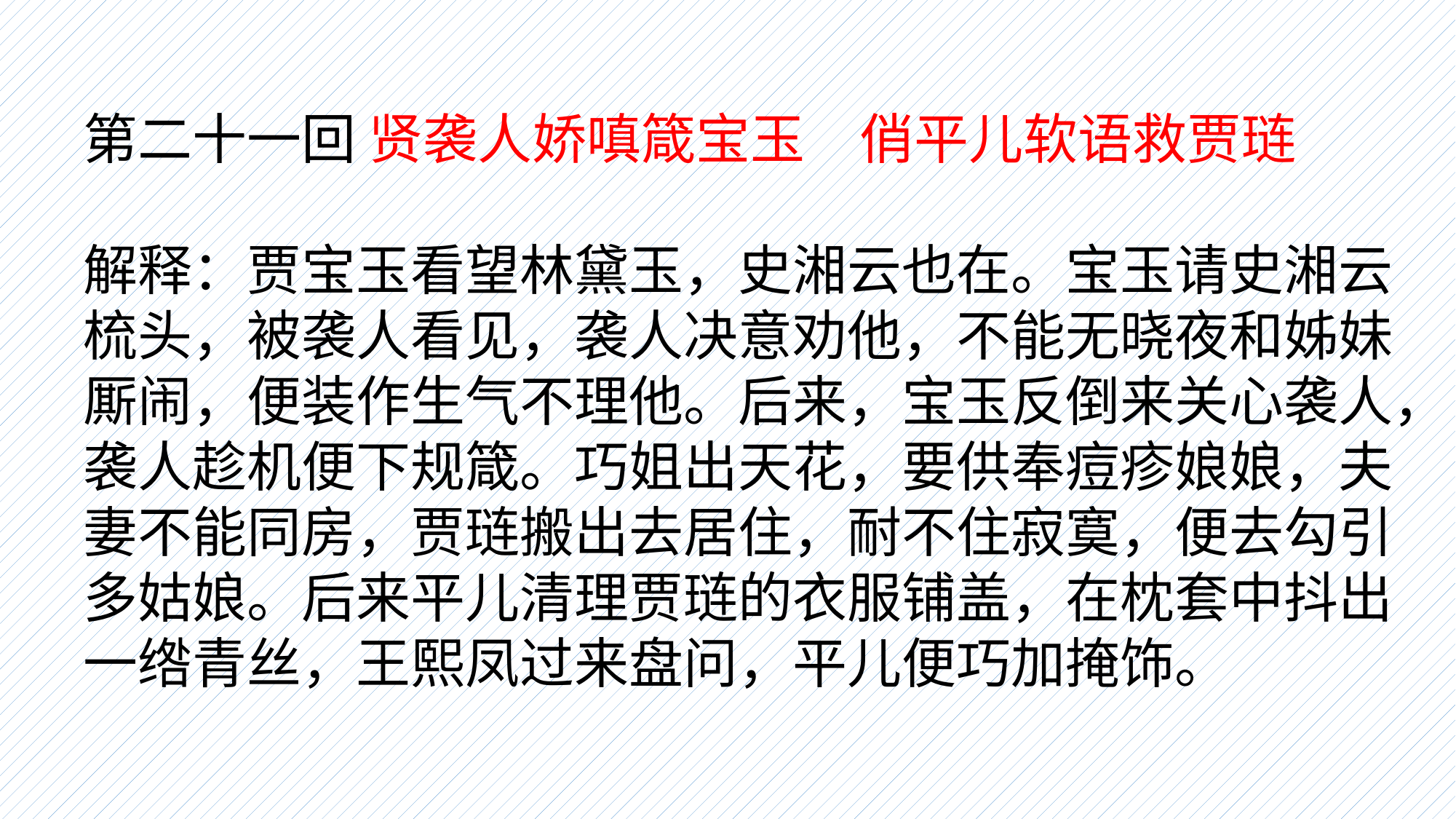

第二十一回 贤袭人娇嗔箴宝玉　俏平儿软语救贾琏

解释：贾宝玉看望林黛玉，史湘云也在。宝玉请史湘云梳头，被袭人看见，袭人决意劝他，不能无晓夜和姊妹厮闹，便装作生气不理他。后来，宝玉反倒来关心袭人，袭人趁机便下规箴。巧姐出天花，要供奉痘疹娘娘，夫妻不能同房，贾琏搬出去居住，耐不住寂寞，便去勾引多姑娘。后来平儿清理贾琏的衣服铺盖，在枕套中抖出一绺青丝，王熙凤过来盘问，平儿便巧加掩饰。